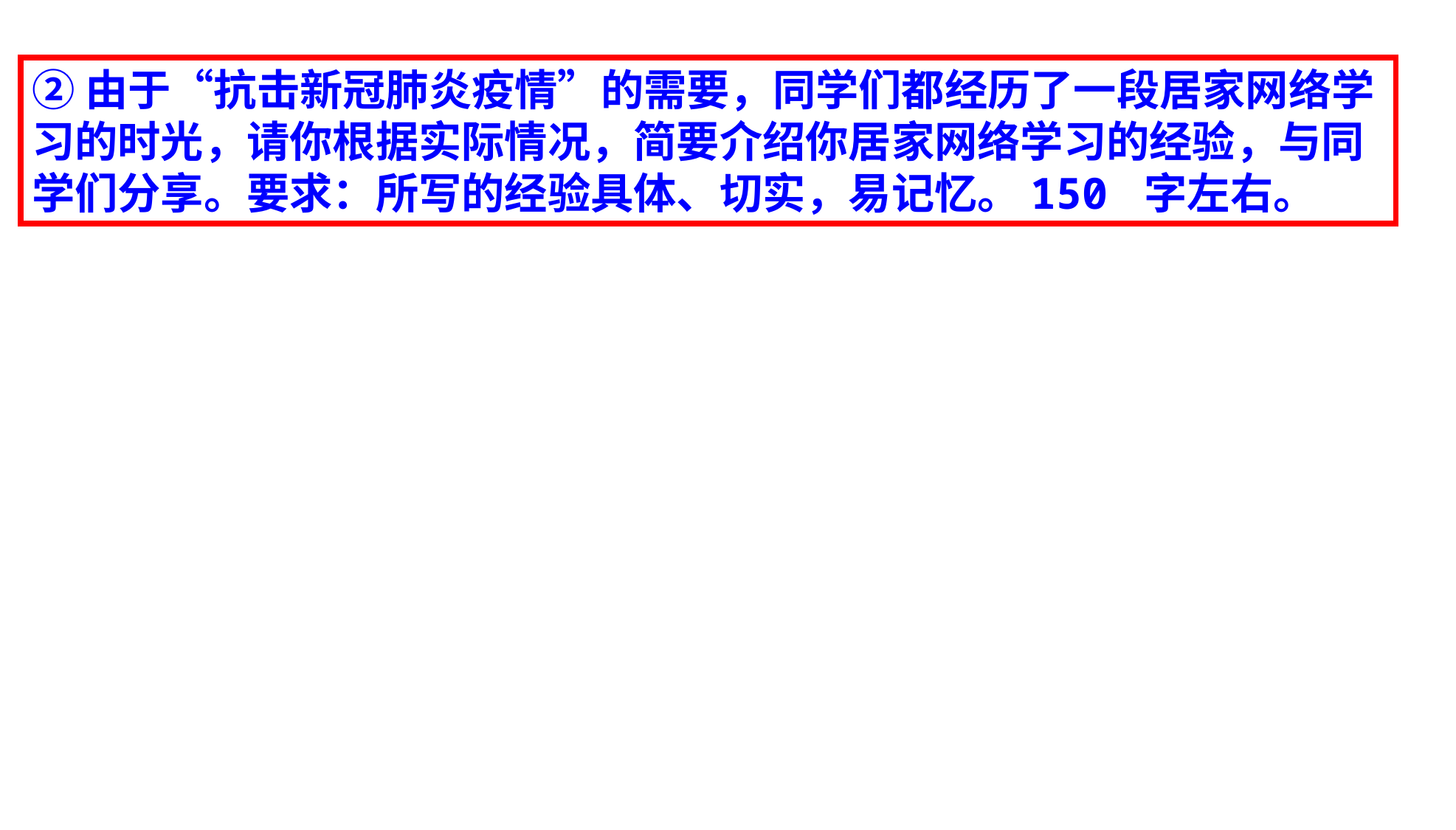

②由于“抗击新冠肺炎疫情”的需要，同学们都经历了一段居家网络学习的时光，请你根据实际情况，简要介绍你居家网络学习的经验，与同学们分享。要求：所写的经验具体、切实，易记忆。150 字左右。